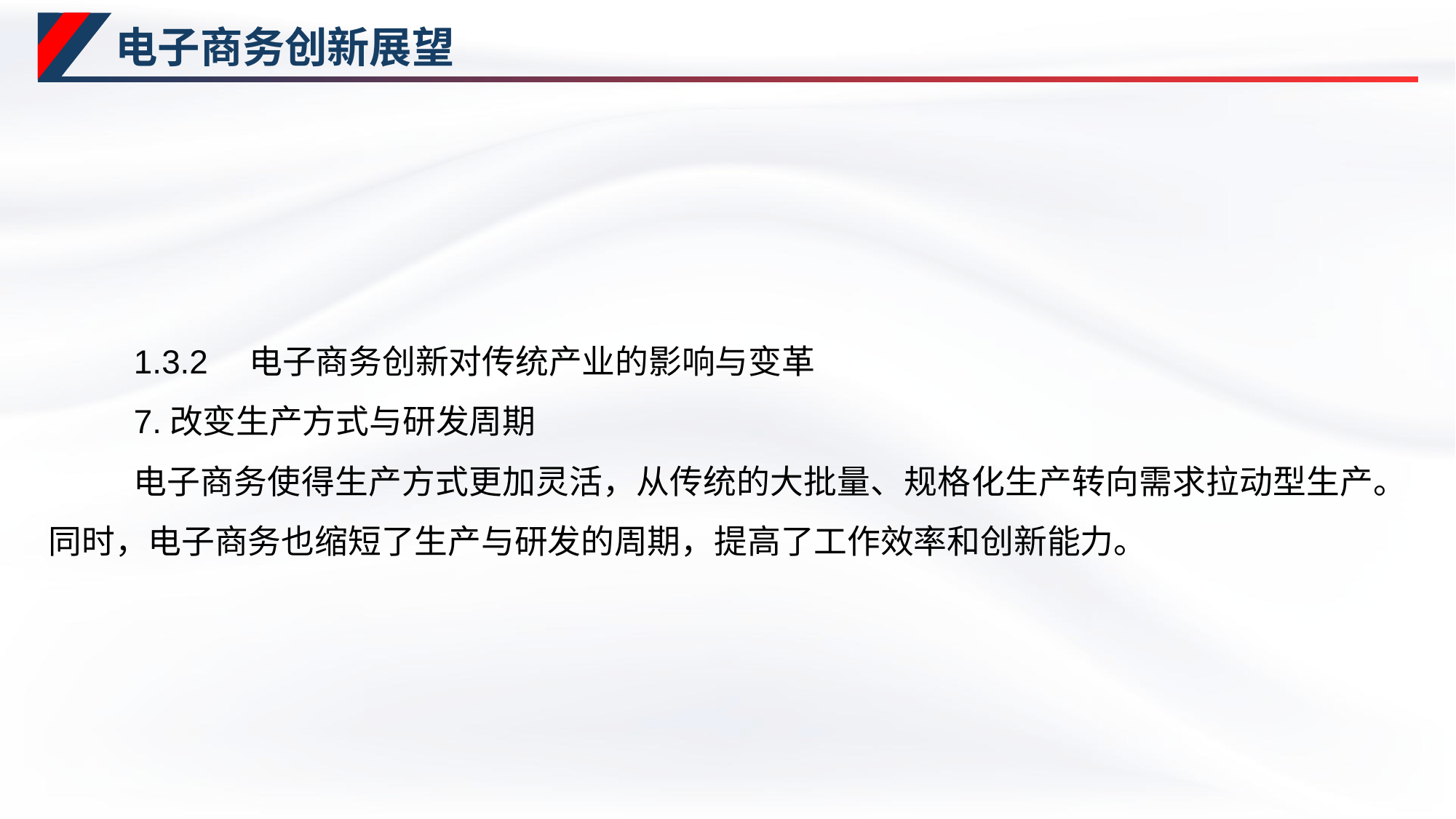

# 电子商务创新展望
1.3.2　电子商务创新对传统产业的影响与变革
7.改变生产方式与研发周期
电子商务使得生产方式更加灵活，从传统的大批量、规格化生产转向需求拉动型生产。同时，电子商务也缩短了生产与研发的周期，提高了工作效率和创新能力。